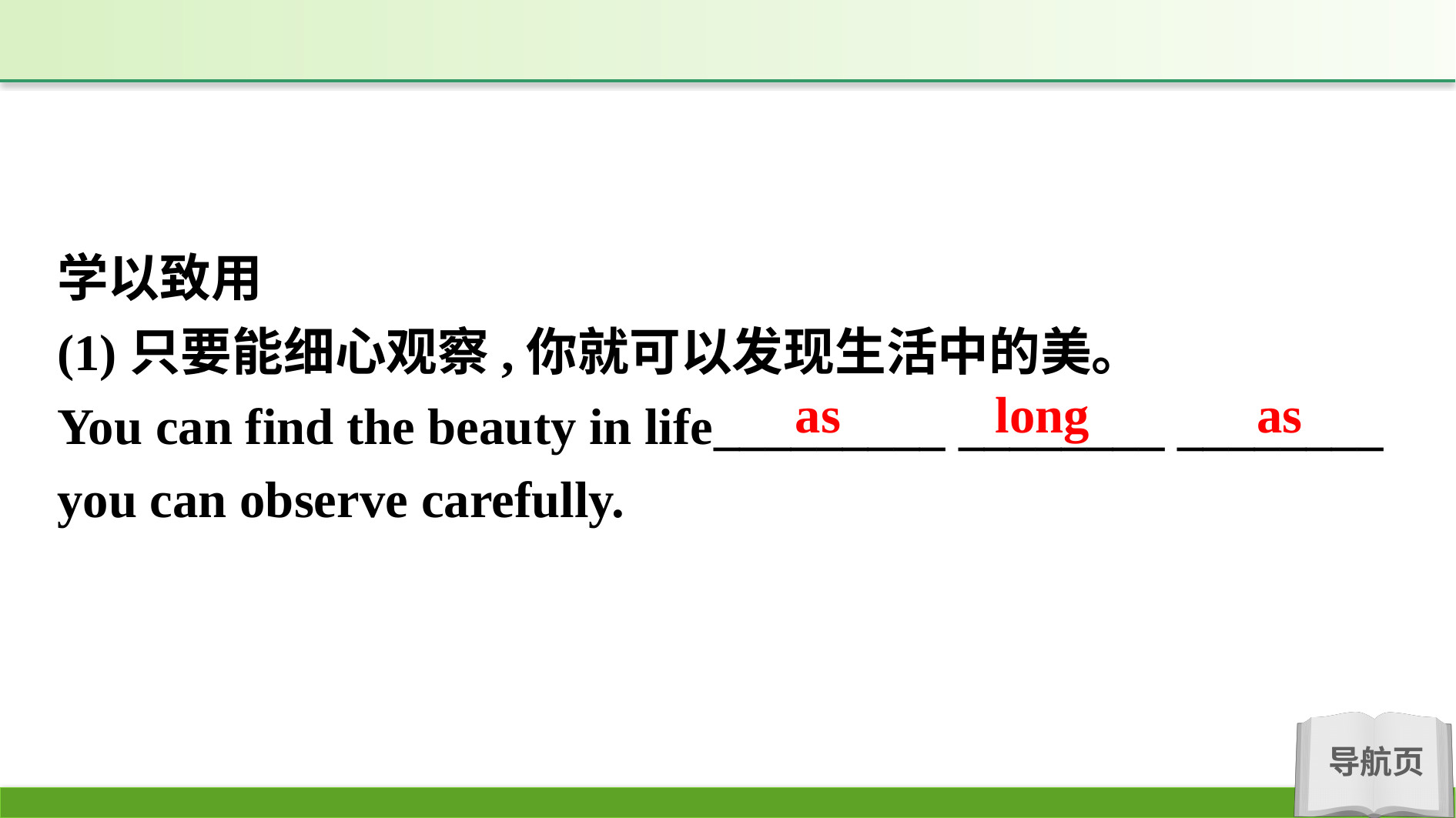

学以致用
(1)只要能细心观察,你就可以发现生活中的美。
You can find the beauty in life_________ ________ ________
you can observe carefully.
as            long             as